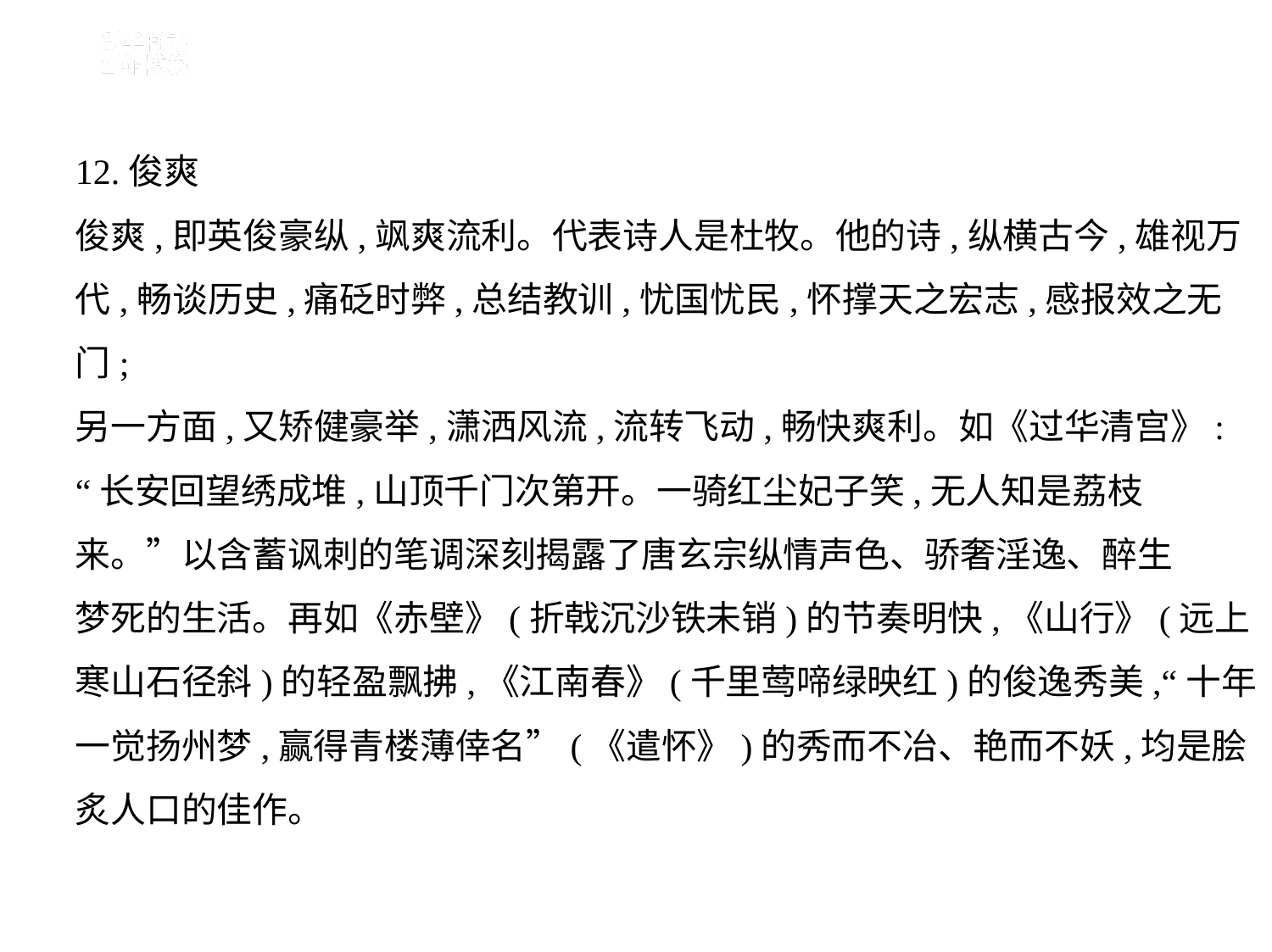

12.俊爽
俊爽,即英俊豪纵,飒爽流利。代表诗人是杜牧。他的诗,纵横古今,雄视万
代,畅谈历史,痛砭时弊,总结教训,忧国忧民,怀撑天之宏志,感报效之无门;
另一方面,又矫健豪举,潇洒风流,流转飞动,畅快爽利。如《过华清宫》:
“长安回望绣成堆,山顶千门次第开。一骑红尘妃子笑,无人知是荔枝
来。”以含蓄讽刺的笔调深刻揭露了唐玄宗纵情声色、骄奢淫逸、醉生
梦死的生活。再如《赤壁》(折戟沉沙铁未销)的节奏明快,《山行》(远上
寒山石径斜)的轻盈飘拂,《江南春》(千里莺啼绿映红)的俊逸秀美,“十年
一觉扬州梦,赢得青楼薄倖名”(《遣怀》)的秀而不冶、艳而不妖,均是脍
炙人口的佳作。